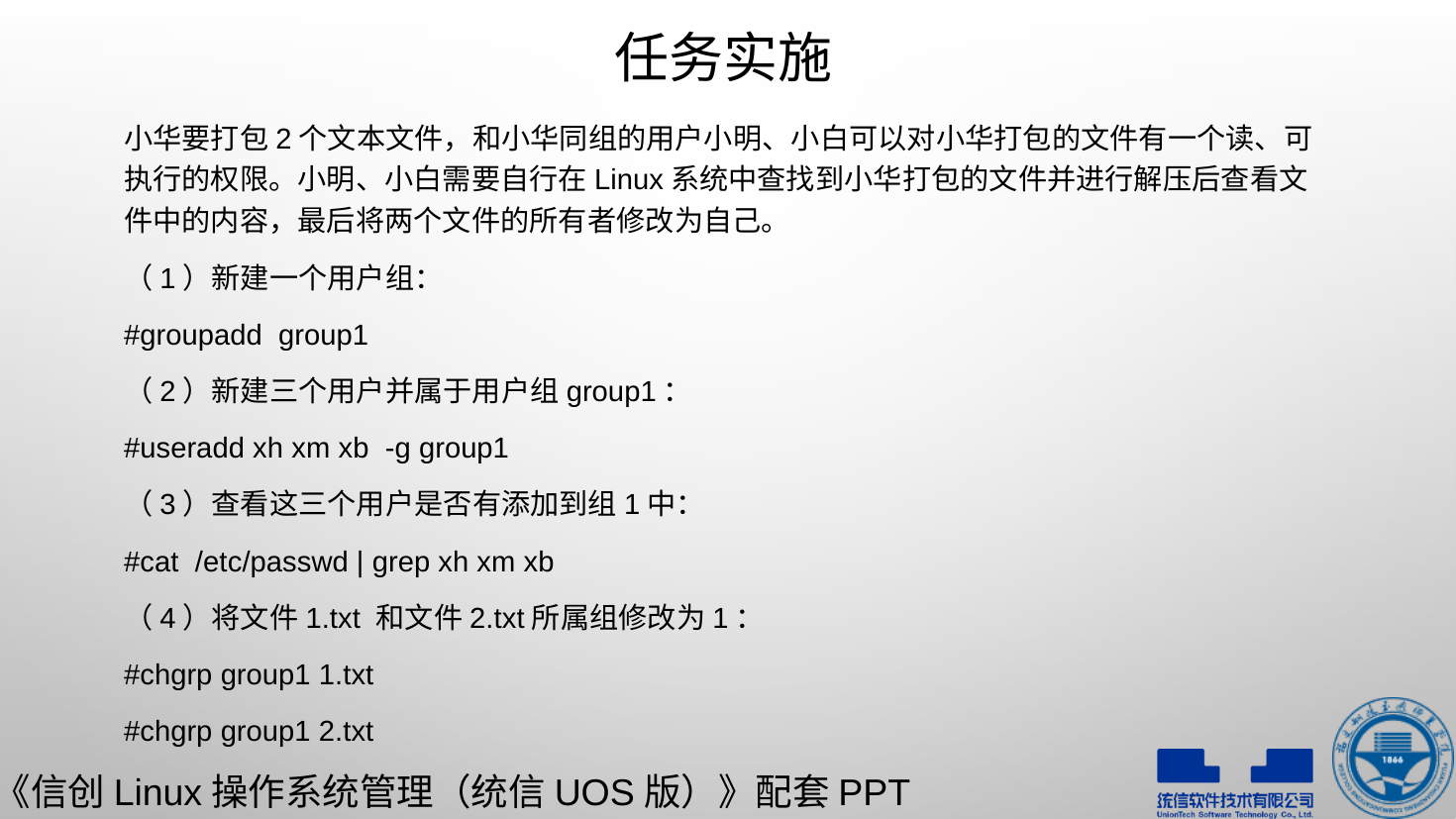

# 任务实施
小华要打包2个文本文件，和小华同组的用户小明、小白可以对小华打包的文件有一个读、可执行的权限。小明、小白需要自行在Linux系统中查找到小华打包的文件并进行解压后查看文件中的内容，最后将两个文件的所有者修改为自己。
（1）新建一个用户组：
#groupadd  group1
（2）新建三个用户并属于用户组group1：
#useradd xh xm xb  -g group1
（3）查看这三个用户是否有添加到组1中：
#cat  /etc/passwd | grep xh xm xb
（4）将文件1.txt 和文件2.txt所属组修改为1：
#chgrp group1 1.txt
#chgrp group1 2.txt